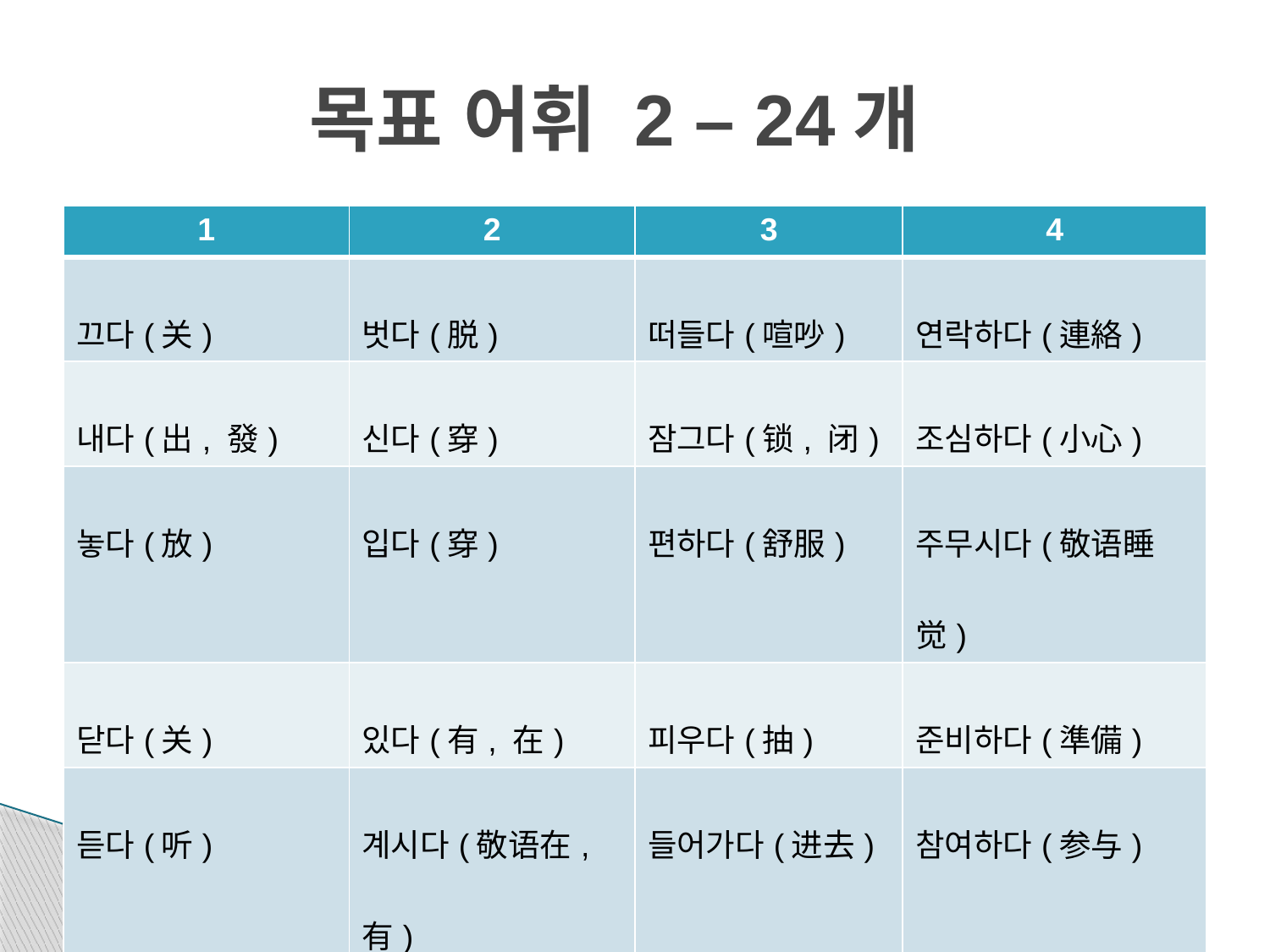

# 목표 어휘 2 – 24개
| 1 | 2 | 3 | 4 |
| --- | --- | --- | --- |
| 끄다(关) | 벗다(脱) | 떠들다(喧吵) | 연락하다(連絡) |
| 내다(出, 發) | 신다(穿) | 잠그다(锁, 闭) | 조심하다(小心) |
| 놓다(放) | 입다(穿) | 편하다(舒服) | 주무시다(敬语睡觉) |
| 닫다(关) | 있다(有, 在) | 피우다(抽) | 준비하다(準備) |
| 듣다(听) | 계시다(敬语在, 有) | 들어가다(进去) | 참여하다(参与) |
| 뛰다(跑) | 드시다(敬语吃) | 미끄럽다(滑) | 판매하다(销售) |